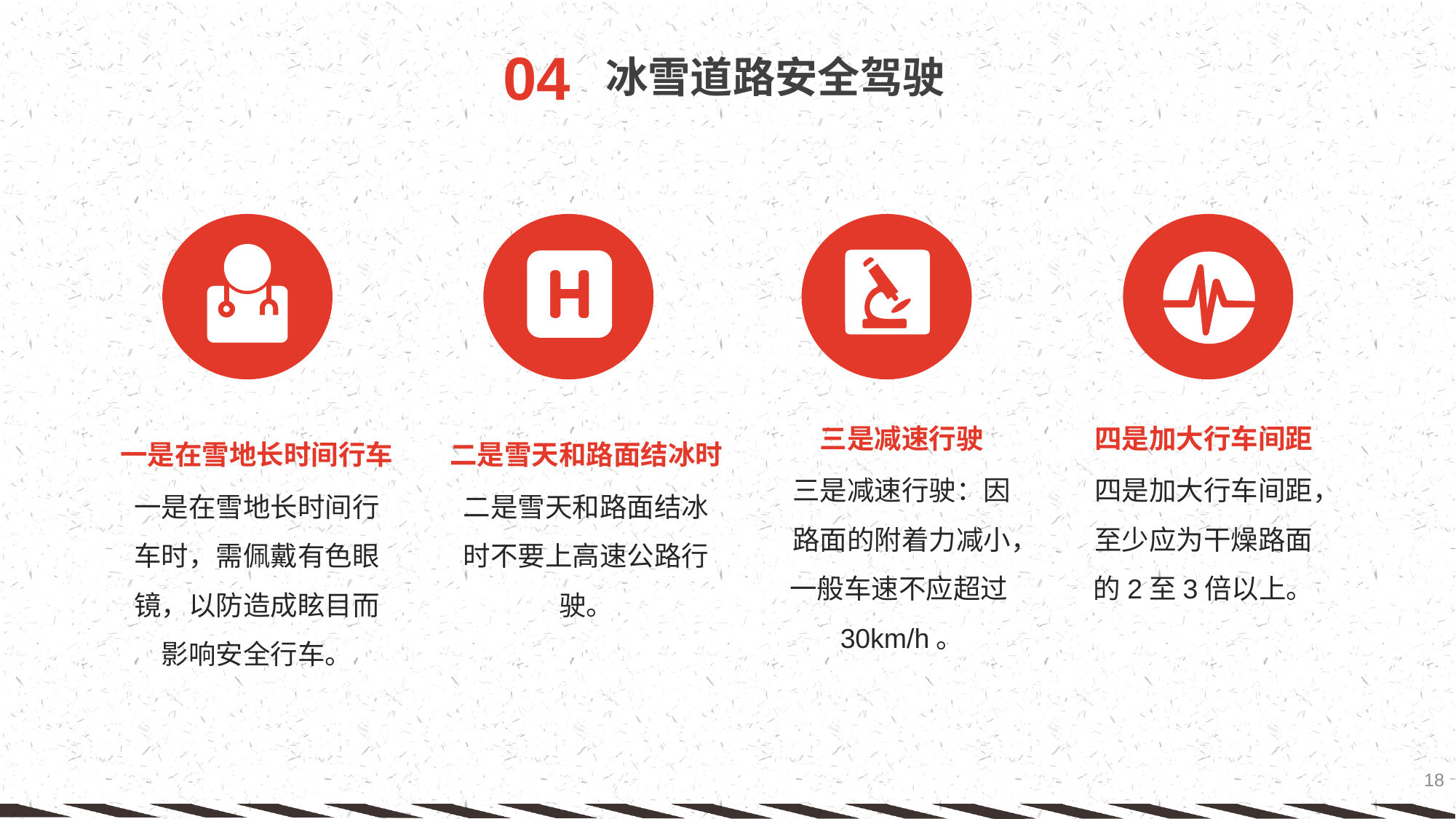

一是在雪地长时间行车
一是在雪地长时间行车时，需佩戴有色眼镜，以防造成眩目而影响安全行车。
三是减速行驶
三是减速行驶：因路面的附着力减小，一般车速不应超过30km/h。
四是加大行车间距
四是加大行车间距，至少应为干燥路面的2至3倍以上。
二是雪天和路面结冰时
二是雪天和路面结冰时不要上高速公路行驶。
18